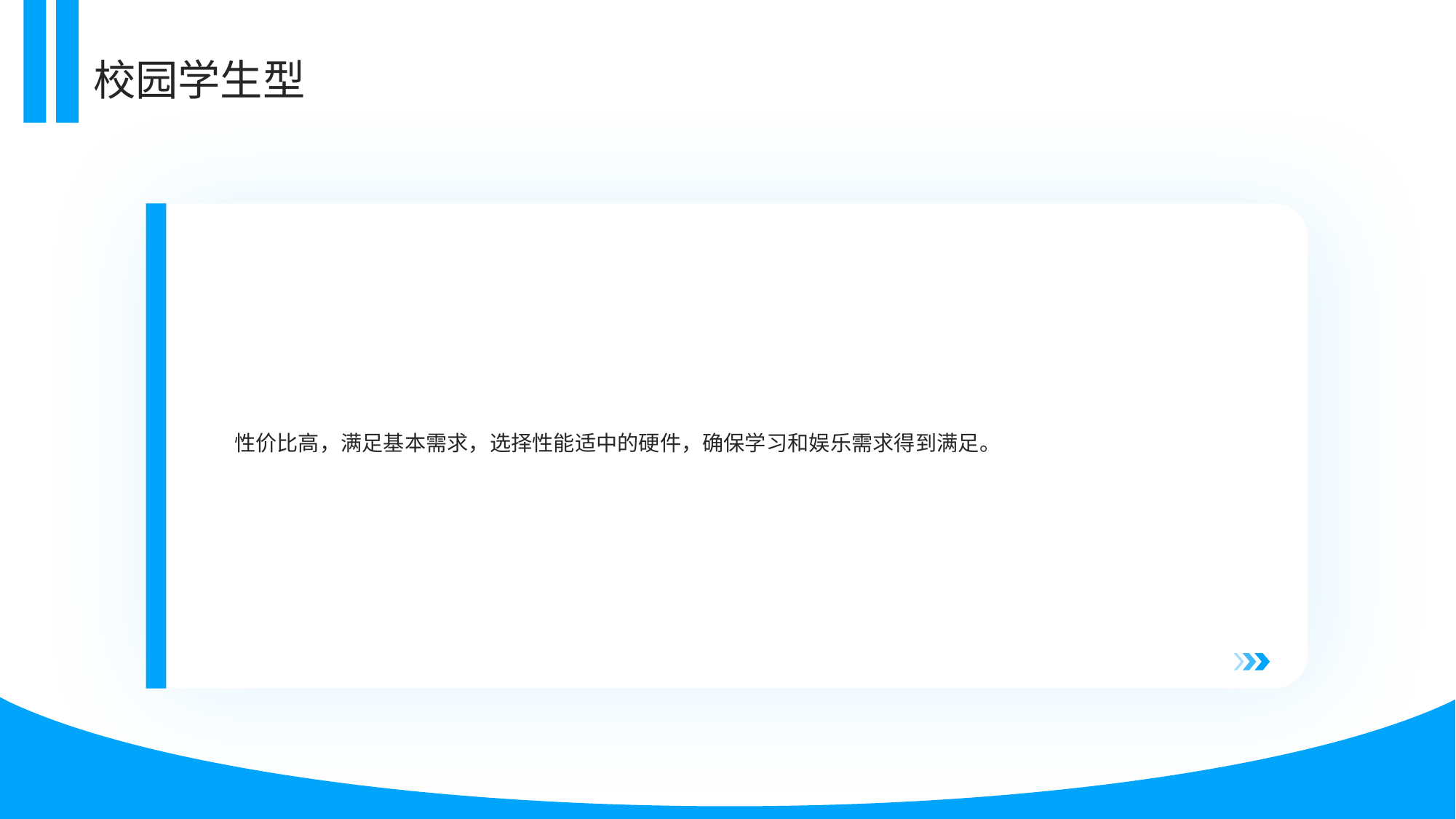

校园学生型

性价比高，满足基本需求，选择性能适中的硬件，确保学习和娱乐需求得到满足。